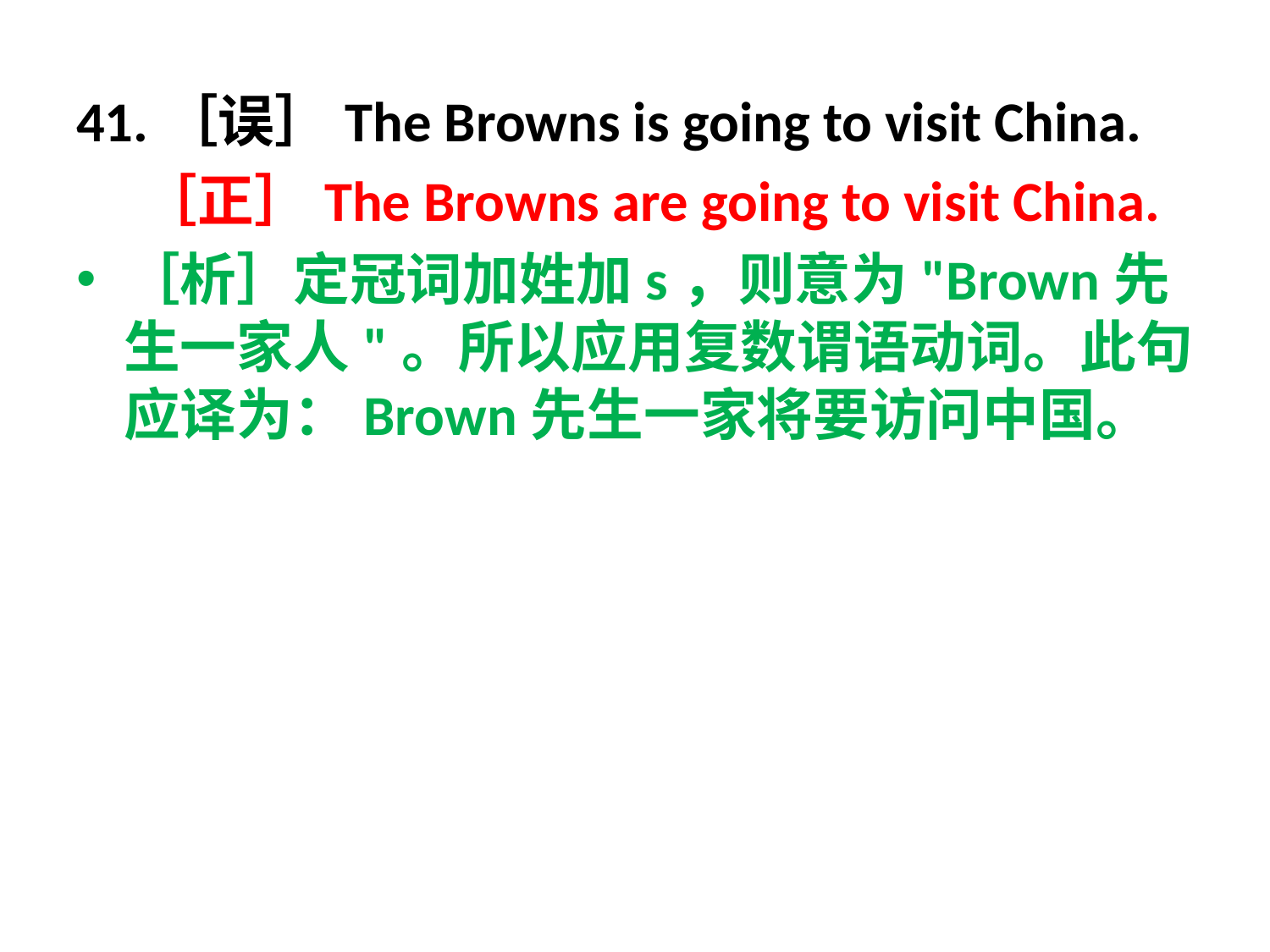

41.［误］The Browns is going to visit China.
    ［正］The Browns are going to visit China.
［析］定冠词加姓加s，则意为"Brown先生一家人"。所以应用复数谓语动词。此句应译为：Brown先生一家将要访问中国。